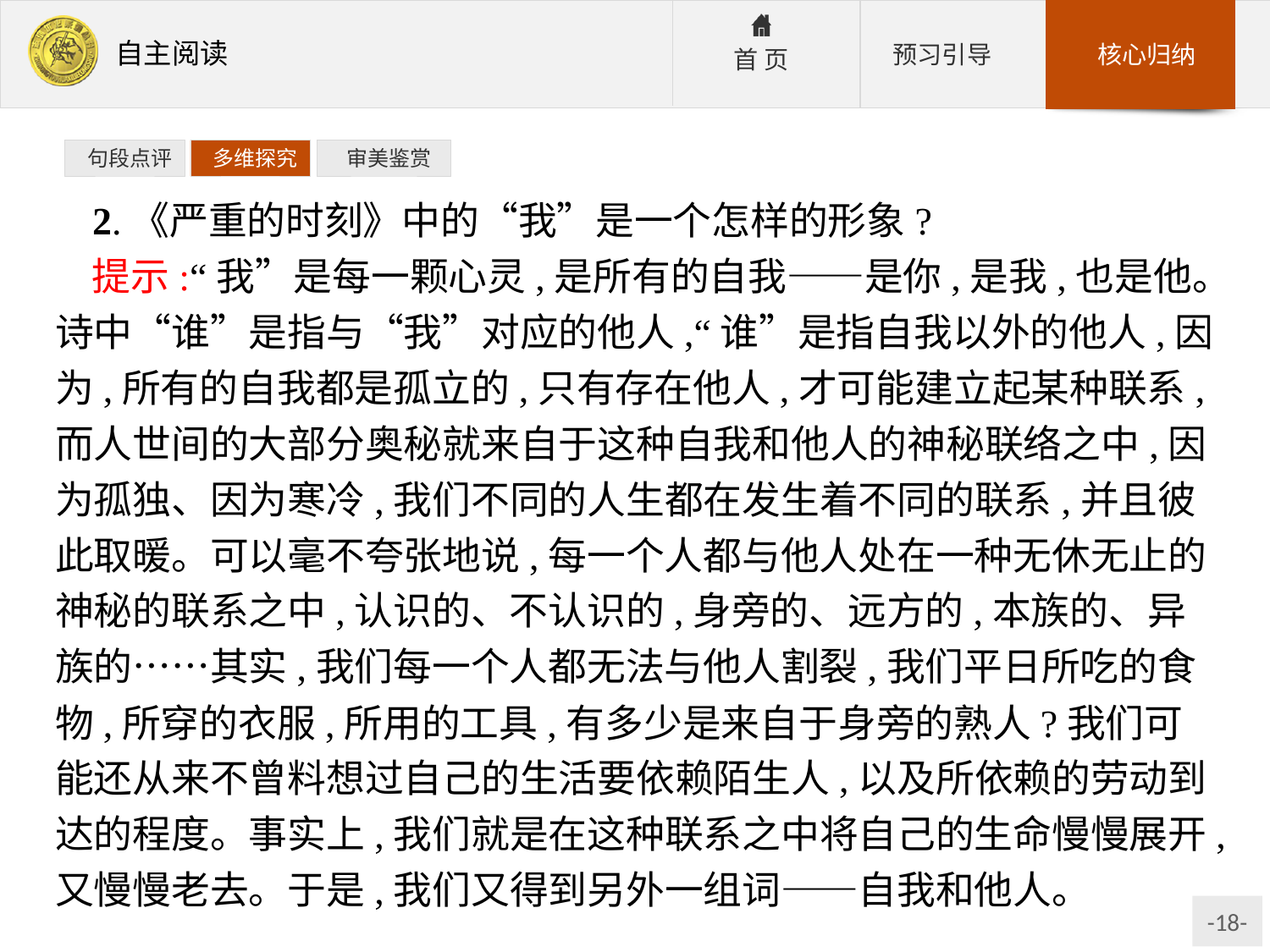

句段点评
 多维探究
 审美鉴赏
2.《严重的时刻》中的“我”是一个怎样的形象?
提示:“我”是每一颗心灵,是所有的自我——是你,是我,也是他。诗中“谁”是指与“我”对应的他人,“谁”是指自我以外的他人,因为,所有的自我都是孤立的,只有存在他人,才可能建立起某种联系,而人世间的大部分奥秘就来自于这种自我和他人的神秘联络之中,因为孤独、因为寒冷,我们不同的人生都在发生着不同的联系,并且彼此取暖。可以毫不夸张地说,每一个人都与他人处在一种无休无止的神秘的联系之中,认识的、不认识的,身旁的、远方的,本族的、异族的……其实,我们每一个人都无法与他人割裂,我们平日所吃的食物,所穿的衣服,所用的工具,有多少是来自于身旁的熟人?我们可能还从来不曾料想过自己的生活要依赖陌生人,以及所依赖的劳动到达的程度。事实上,我们就是在这种联系之中将自己的生命慢慢展开,又慢慢老去。于是,我们又得到另外一组词——自我和他人。